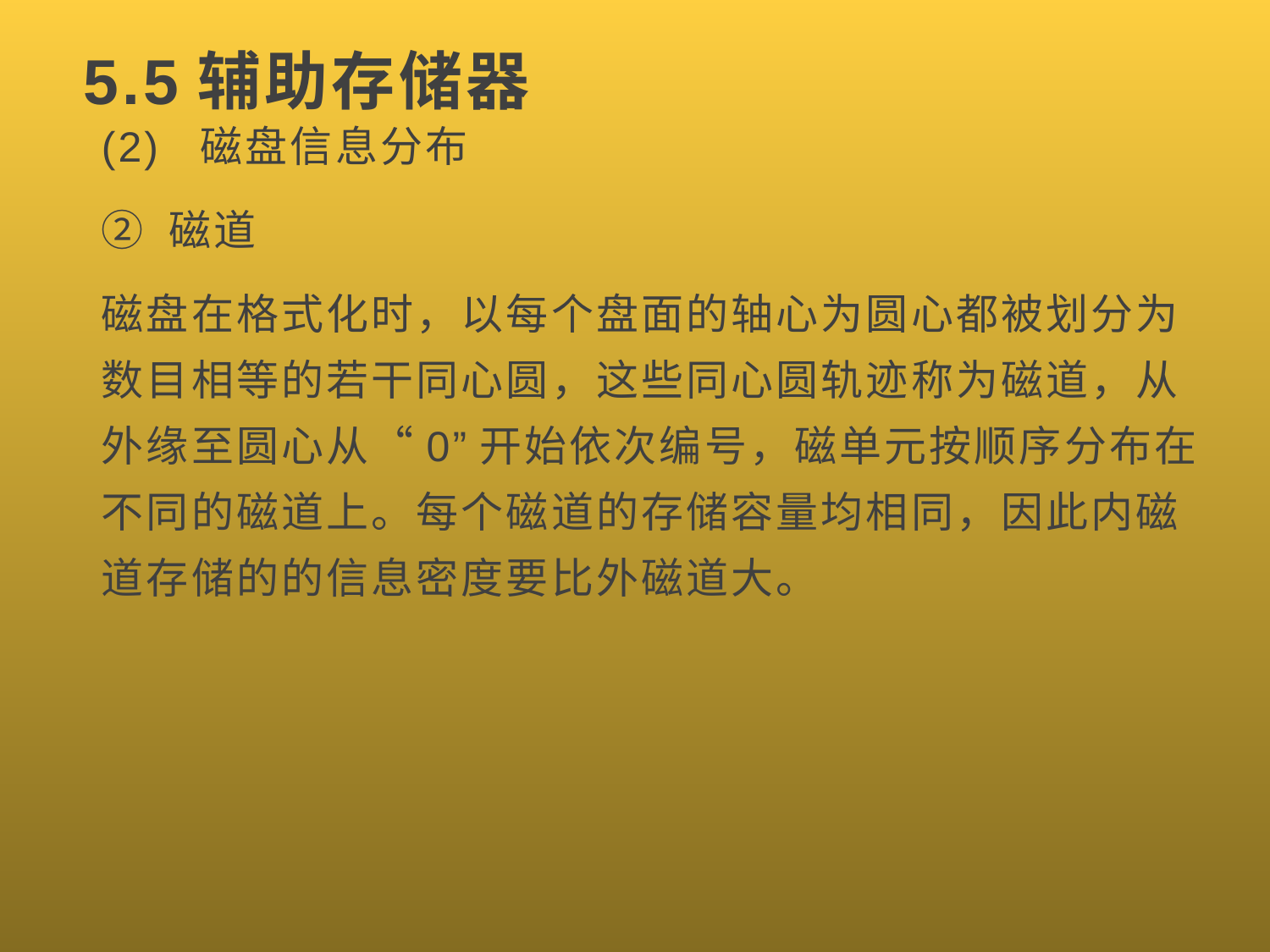

# 5.5辅助存储器

(2)  磁盘信息分布
② 磁道
磁盘在格式化时，以每个盘面的轴心为圆心都被划分为数目相等的若干同心圆，这些同心圆轨迹称为磁道，从外缘至圆心从“0”开始依次编号，磁单元按顺序分布在不同的磁道上。每个磁道的存储容量均相同，因此内磁道存储的的信息密度要比外磁道大。